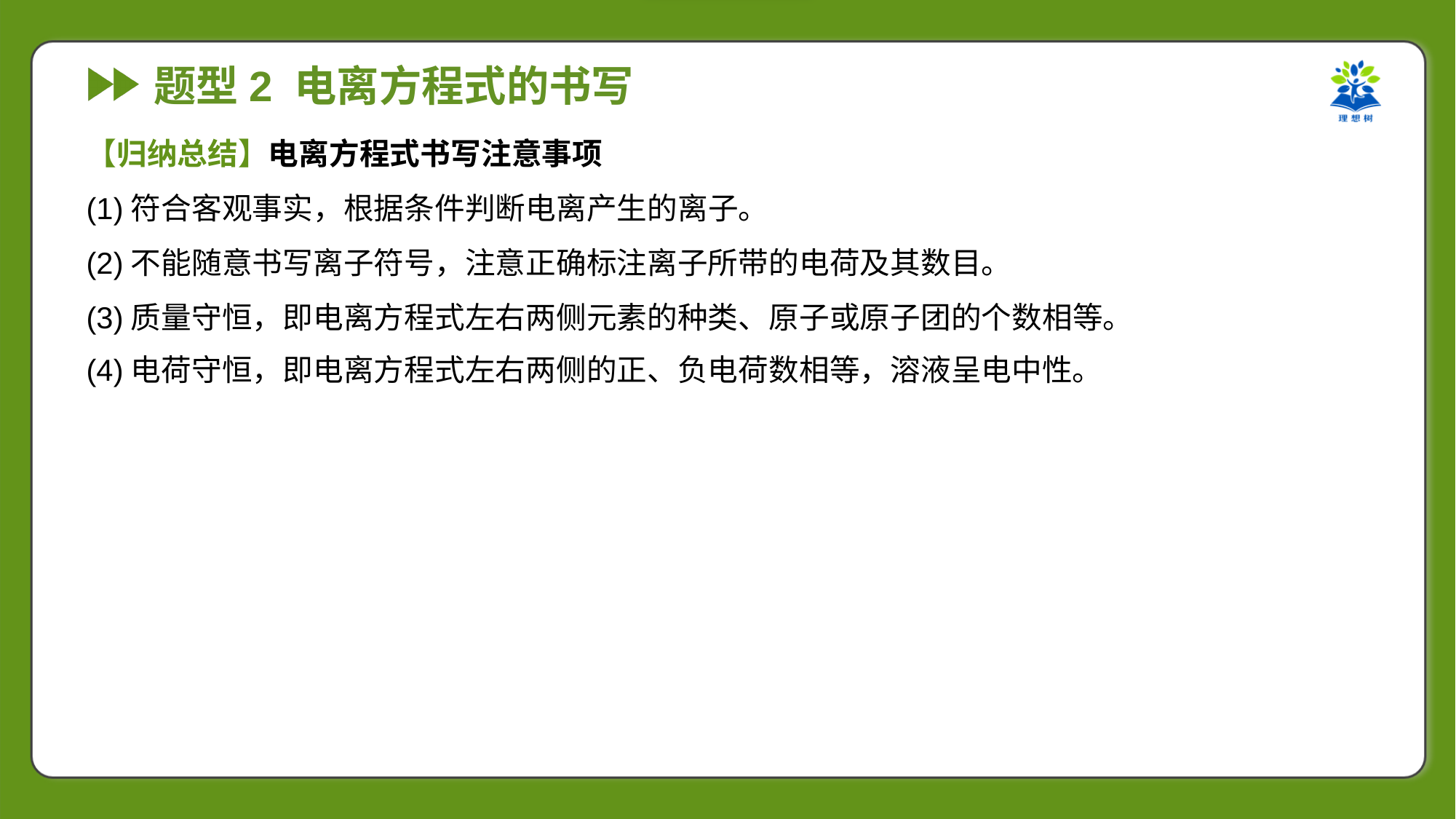

【归纳总结】电离方程式书写注意事项
(1)符合客观事实，根据条件判断电离产生的离子。
(2)不能随意书写离子符号，注意正确标注离子所带的电荷及其数目。
(3)质量守恒，即电离方程式左右两侧元素的种类、原子或原子团的个数相等。
(4)电荷守恒，即电离方程式左右两侧的正、负电荷数相等，溶液呈电中性。